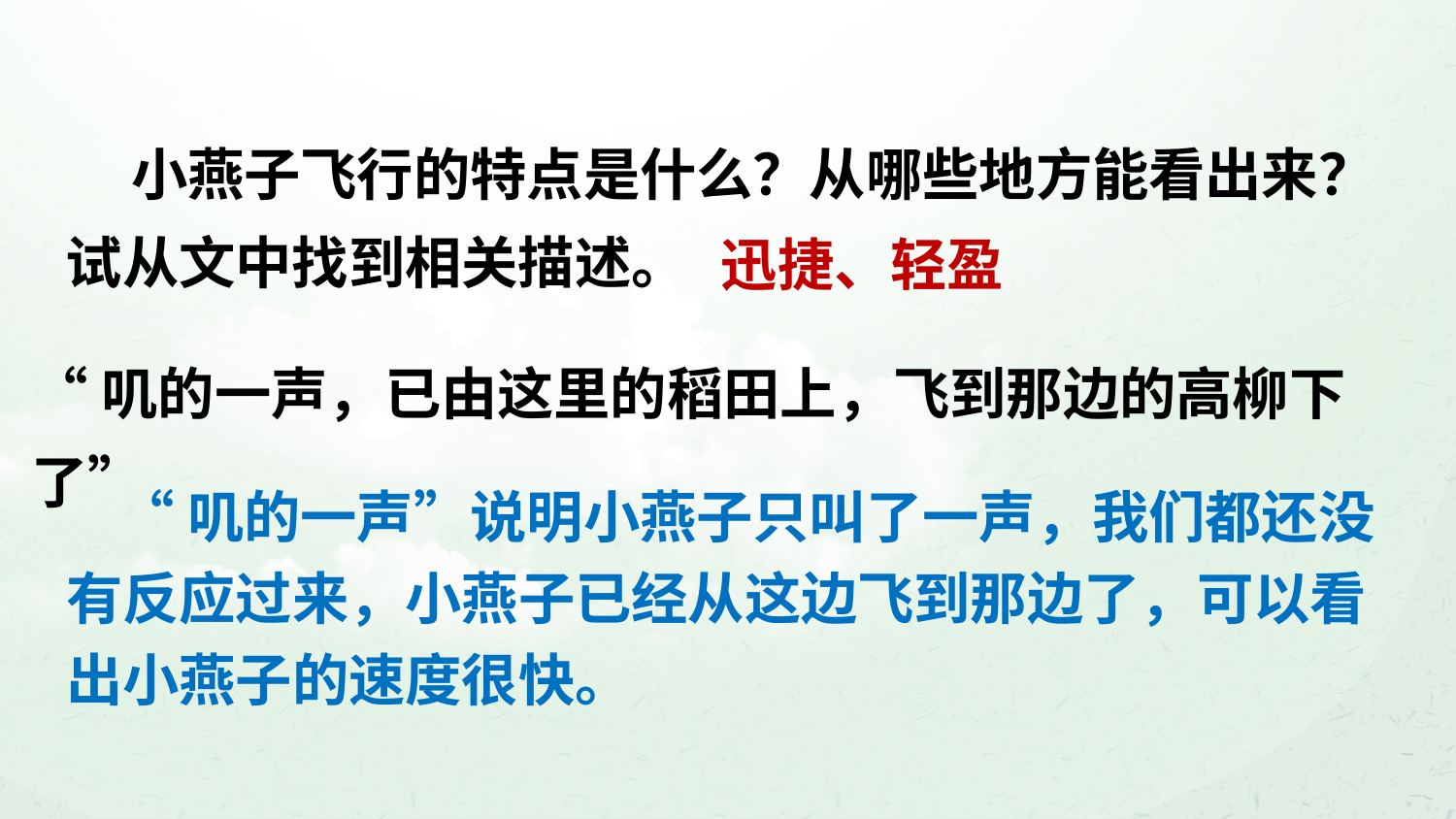

小燕子飞行的特点是什么？从哪些地方能看出来？试从文中找到相关描述。
迅捷、轻盈
“叽的一声，已由这里的稻田上，飞到那边的高柳下了”
    “叽的一声”说明小燕子只叫了一声，我们都还没有反应过来，小燕子已经从这边飞到那边了，可以看出小燕子的速度很快。